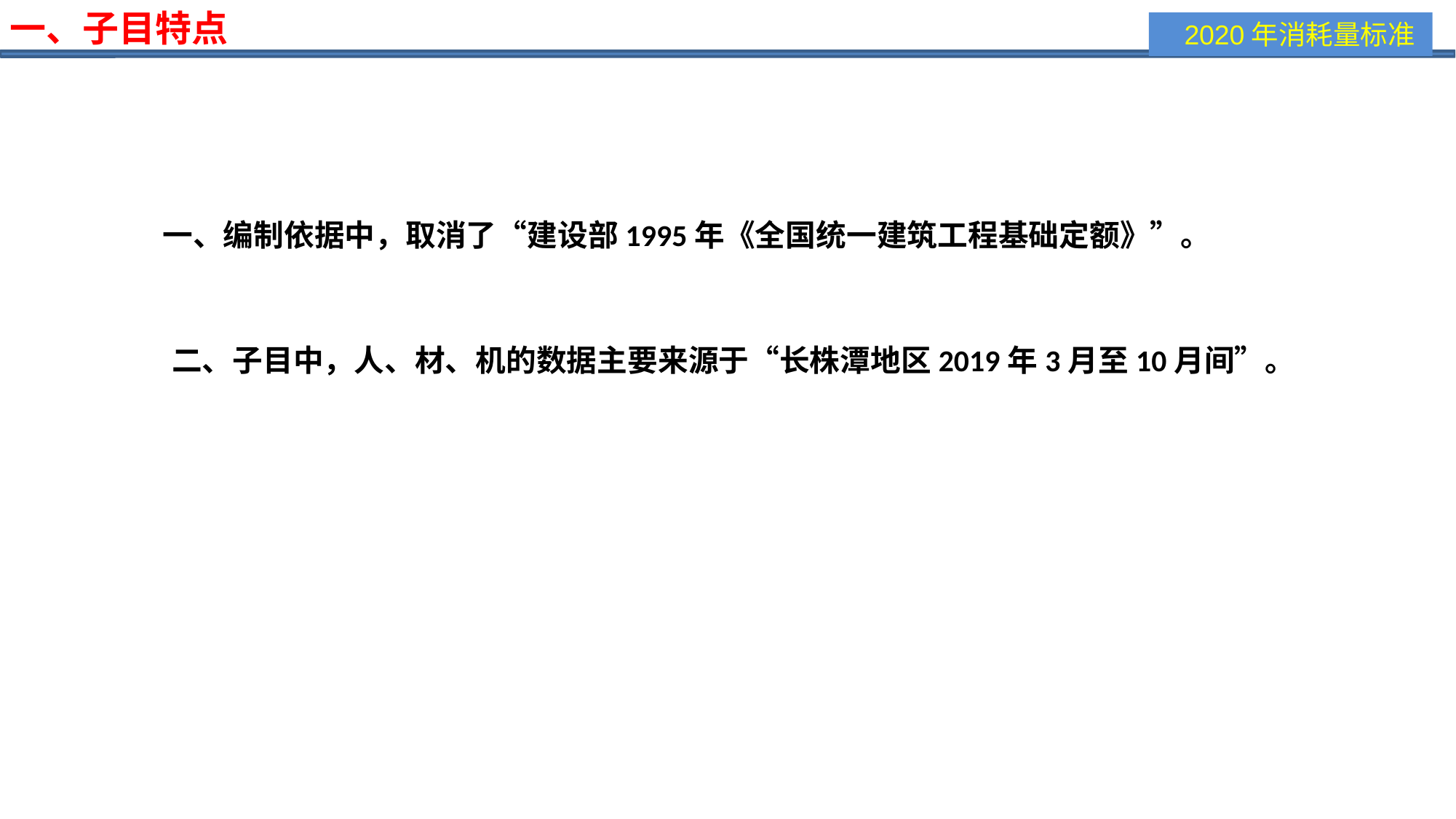

一、子目特点
一、编制依据中，取消了“建设部1995年《全国统一建筑工程基础定额》”。
二、子目中，人、材、机的数据主要来源于“长株潭地区2019年3月至10月间”。